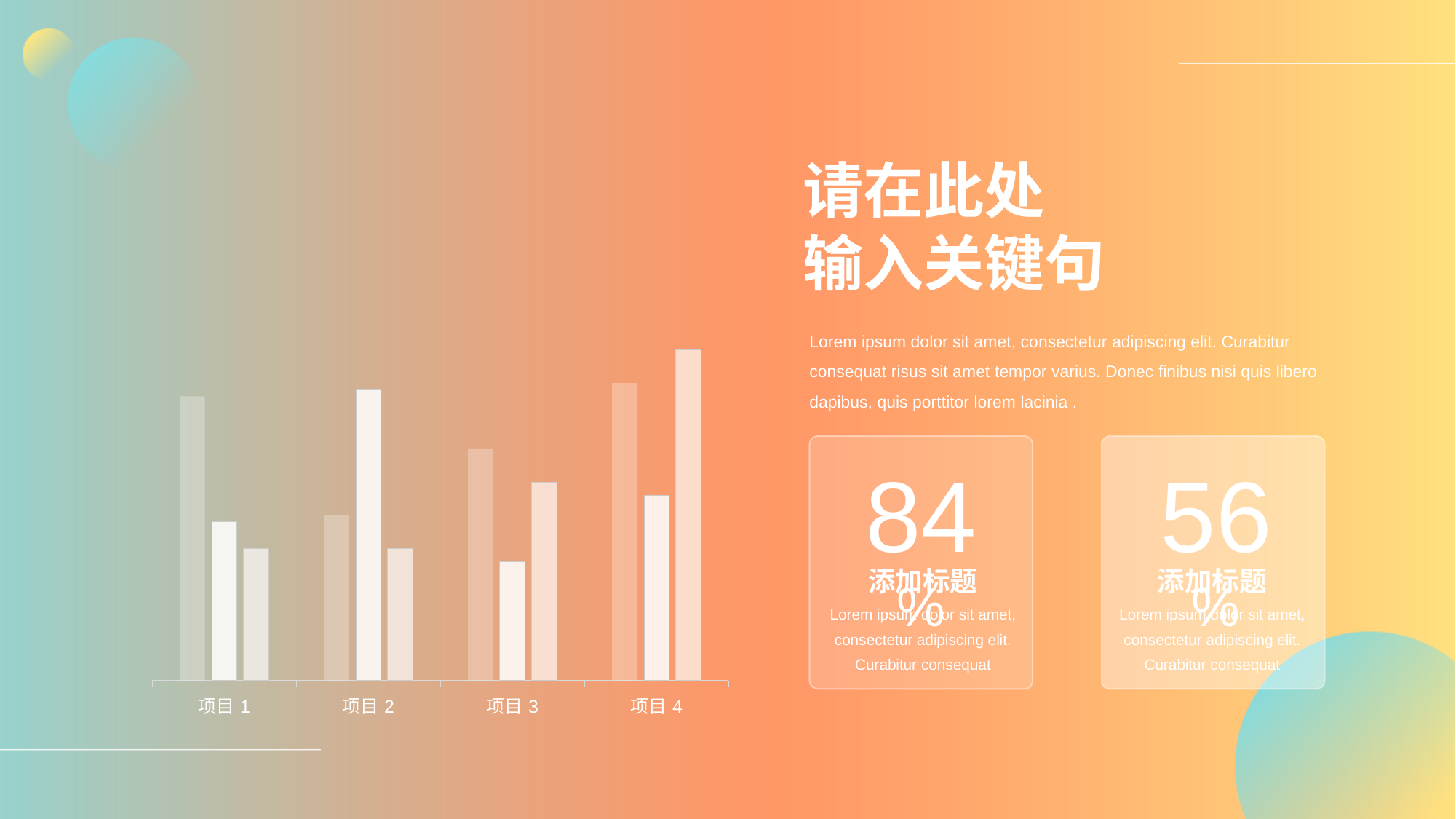

请在此处
输入关键句

### Chart

| Category | Series 1 | Series 2 | Series 3 |
|---|---|---|---|
| 项目1 | 4.3 | 2.4 | 2.0 |
| 项目2 | 2.5 | 4.4 | 2.0 |
| 项目3 | 3.5 | 1.8 | 3.0 |
| 项目4 | 4.5 | 2.8 | 5.0 |
Lorem ipsum dolor sit amet, consectetur adipiscing elit. Curabitur consequat risus sit amet tempor varius. Donec finibus nisi quis libero dapibus, quis porttitor lorem lacinia .

84%
56%
添加标题
添加标题
Lorem ipsum dolor sit amet, consectetur adipiscing elit. Curabitur consequat
Lorem ipsum dolor sit amet, consectetur adipiscing elit. Curabitur consequat